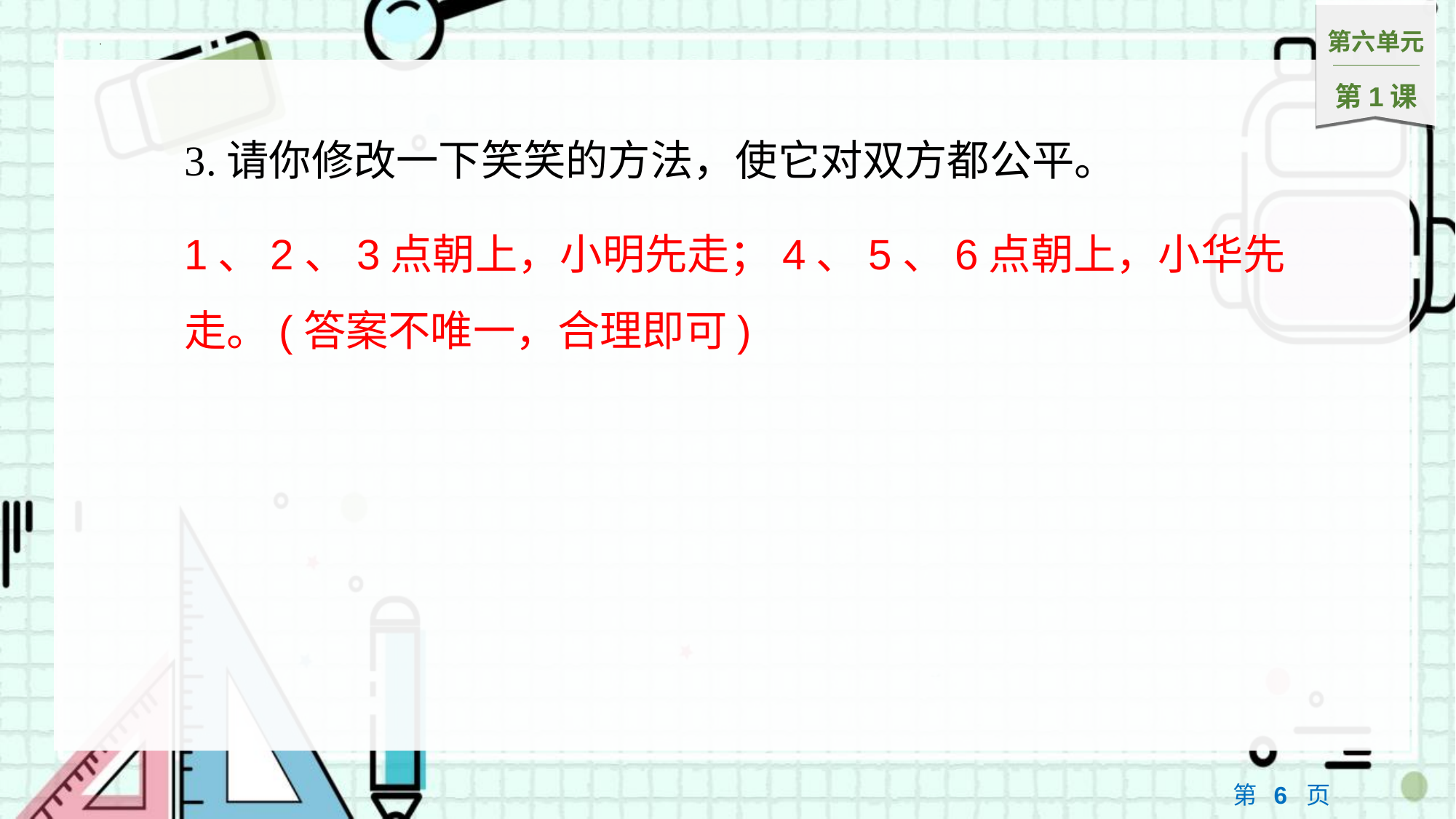

3.请你修改一下笑笑的方法，使它对双方都公平。
1、2、3点朝上，小明先走；4、5、6点朝上，小华先走。(答案不唯一，合理即可)